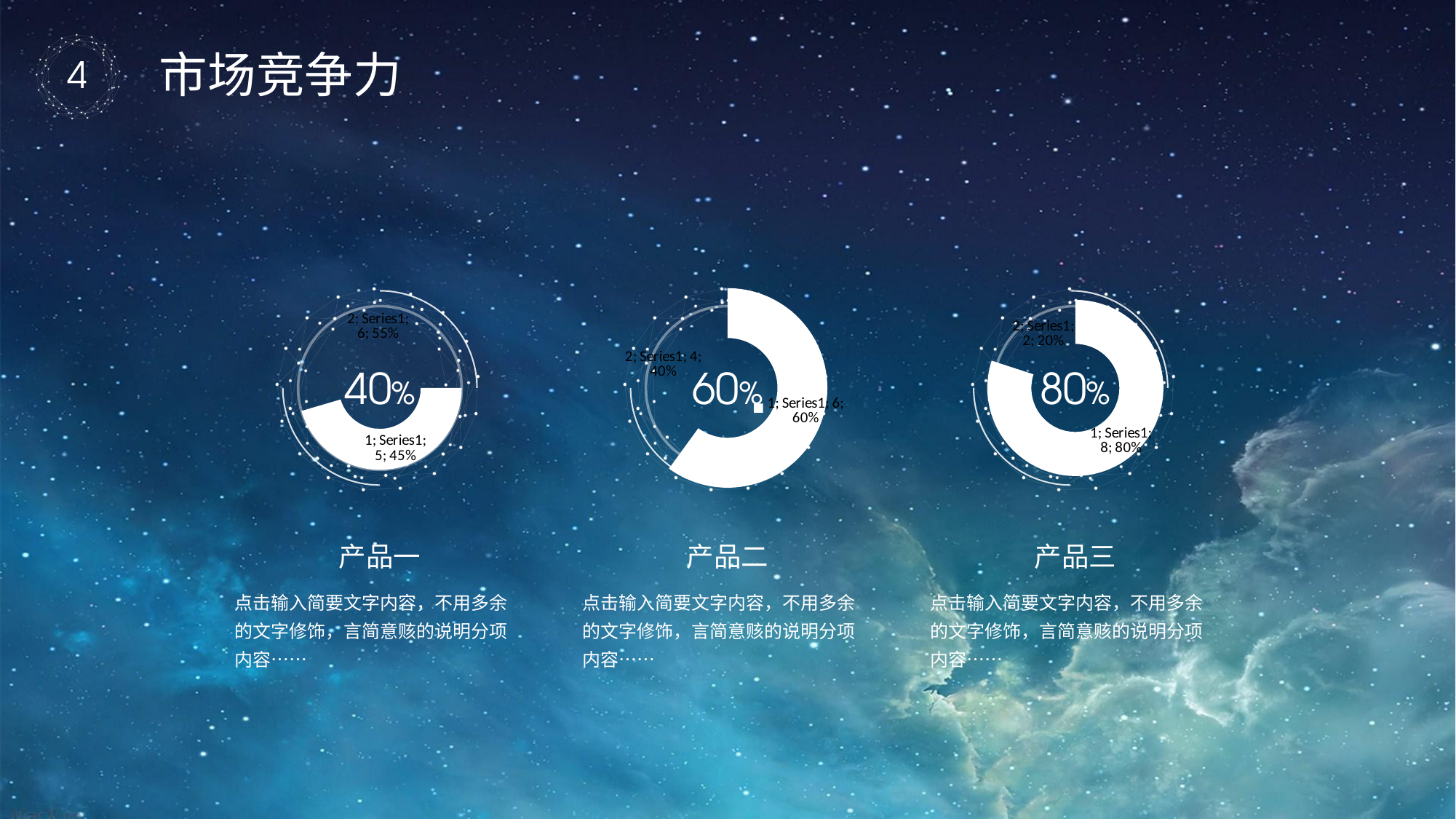

市场竞争力

### Chart

| Category |  |
|---|---|

### Chart

| Category |  |
|---|---|

### Chart

| Category |  |
|---|---|

40%
60%
80%
产品一
点击输入简要文字内容，不用多余的文字修饰，言简意赅的说明分项内容……
产品二
点击输入简要文字内容，不用多余的文字修饰，言简意赅的说明分项内容……
产品三
点击输入简要文字内容，不用多余的文字修饰，言简意赅的说明分项内容……